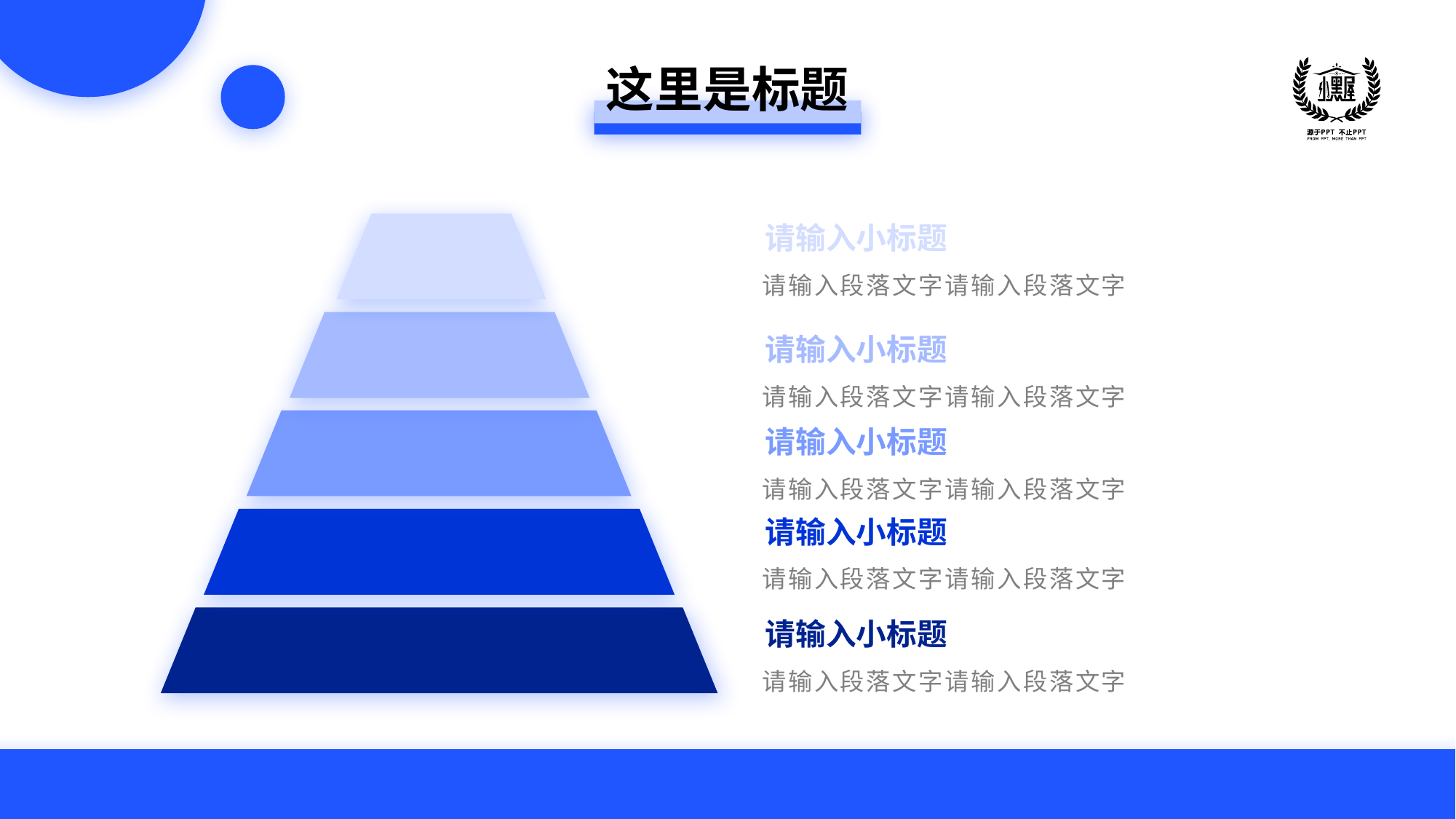

这里是标题

请输入小标题
请输入段落文字请输入段落文字
请输入小标题
请输入段落文字请输入段落文字
请输入小标题
请输入段落文字请输入段落文字
请输入小标题
请输入段落文字请输入段落文字
请输入小标题
请输入段落文字请输入段落文字